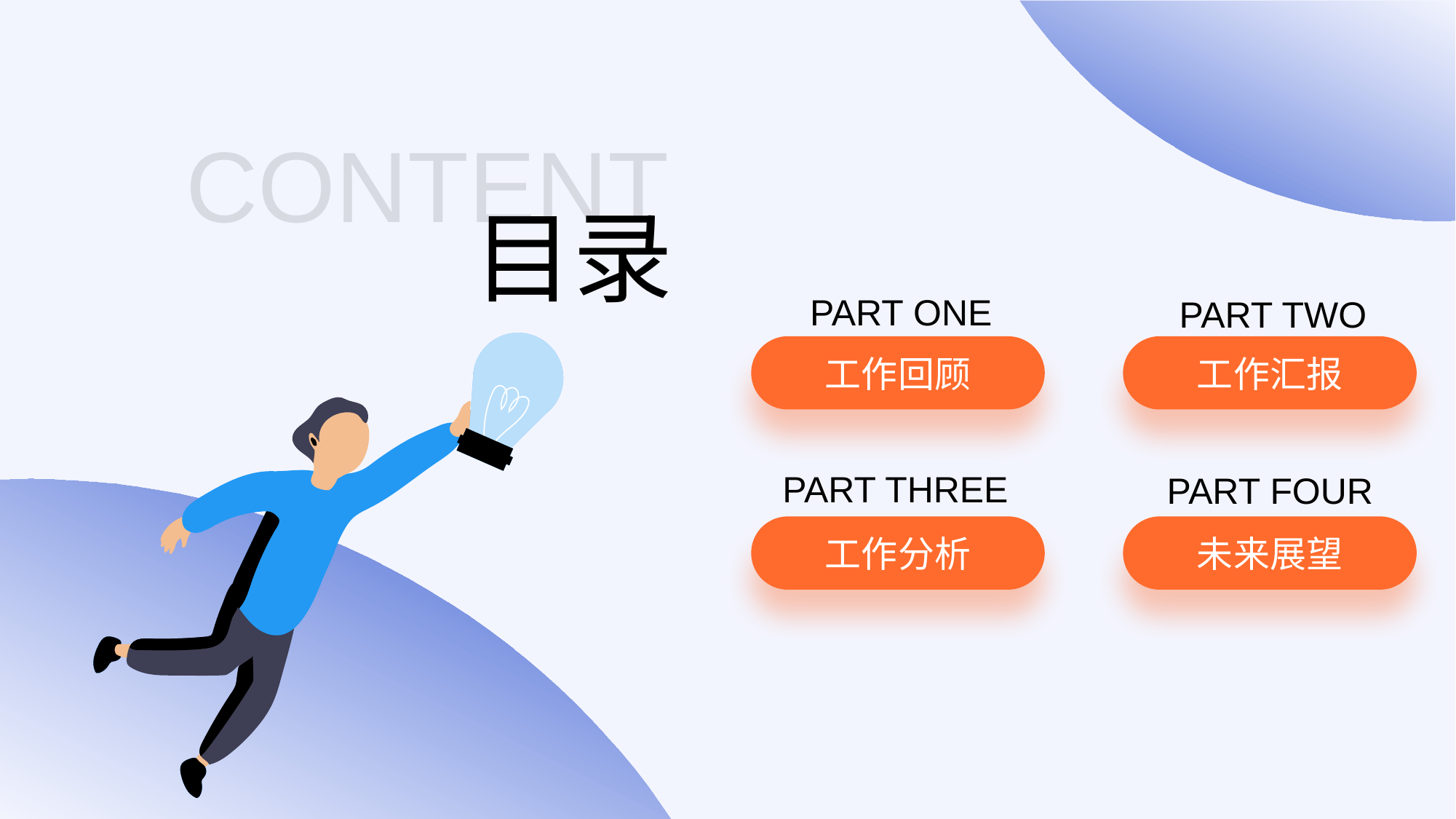

PART ONE
PART TWO
工作汇报
工作回顾
PART THREE
PART FOUR
未来展望
工作分析